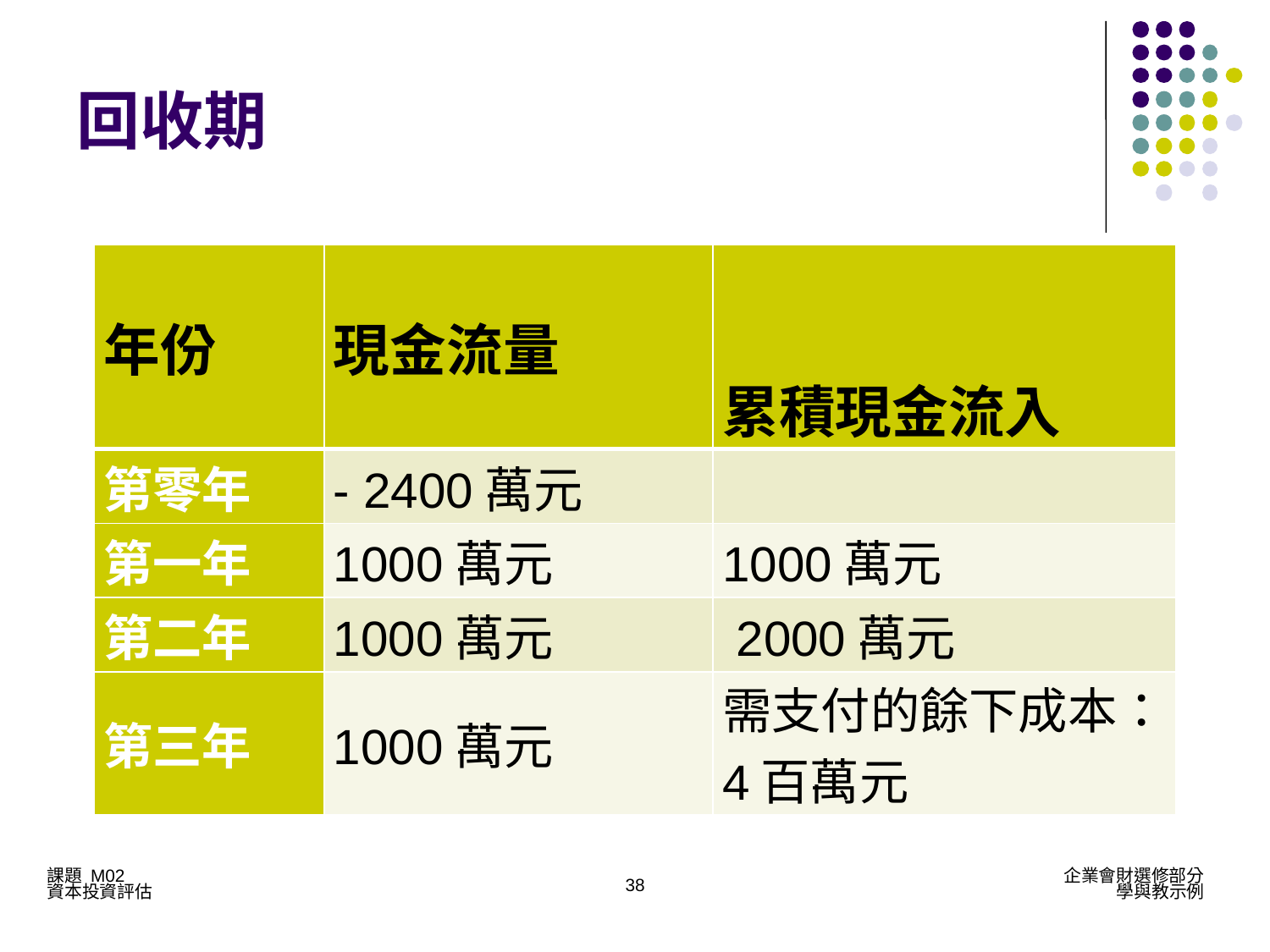

# 回收期
| 年份 | 現金流量 | 累積現金流入 |
| --- | --- | --- |
| 第零年 | - 2400萬元 |  |
| 第一年 | 1000萬元 | 1000萬元 |
| 第二年 | 1000萬元 | 2000萬元 |
| 第三年 | 1000萬元 | 需支付的餘下成本：4百萬元 |

38